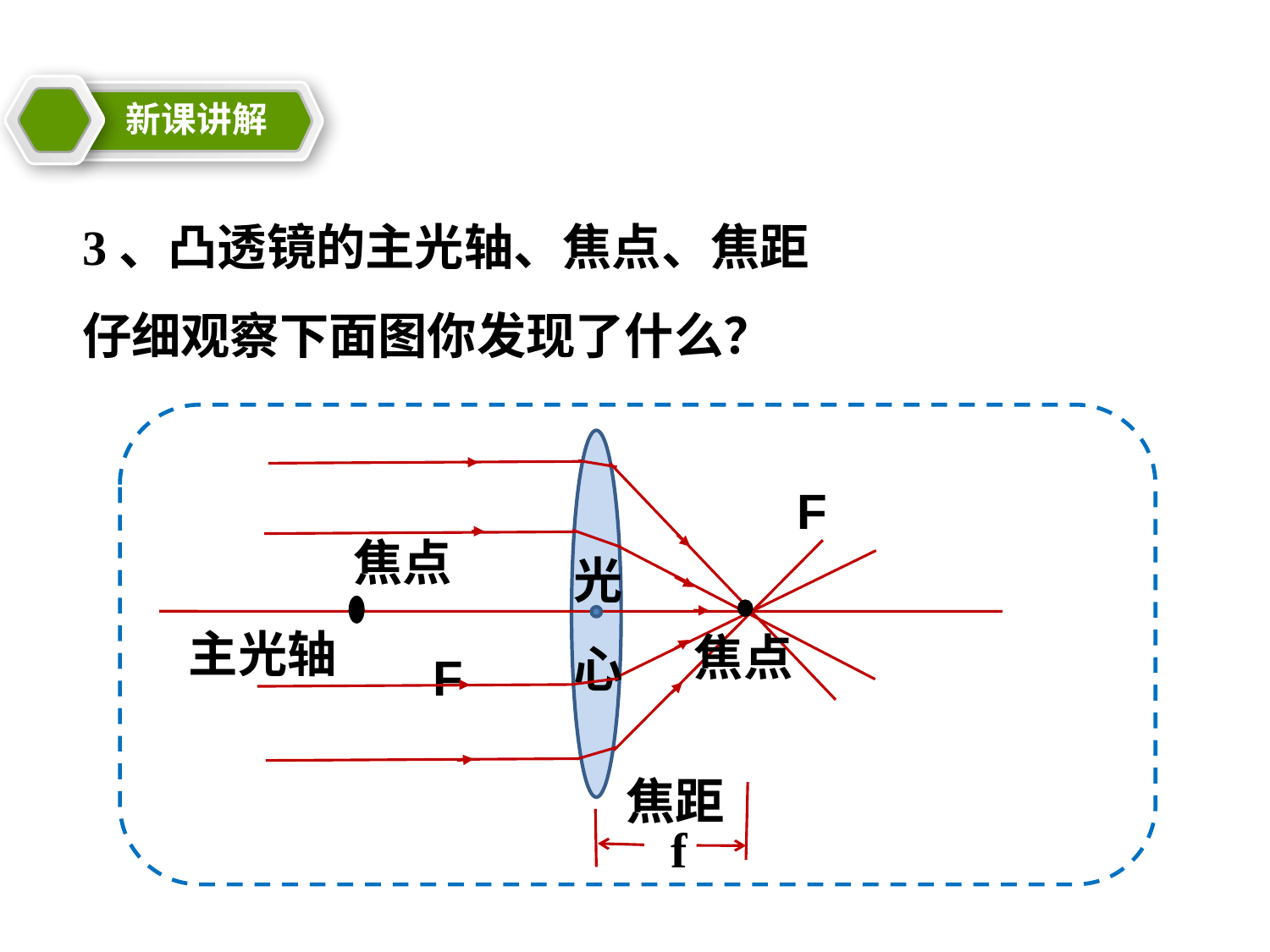

新课讲解
3、凸透镜的主光轴、焦点、焦距
仔细观察下面图你发现了什么？

F
f
F

光心
焦距
焦点
主光轴

焦点